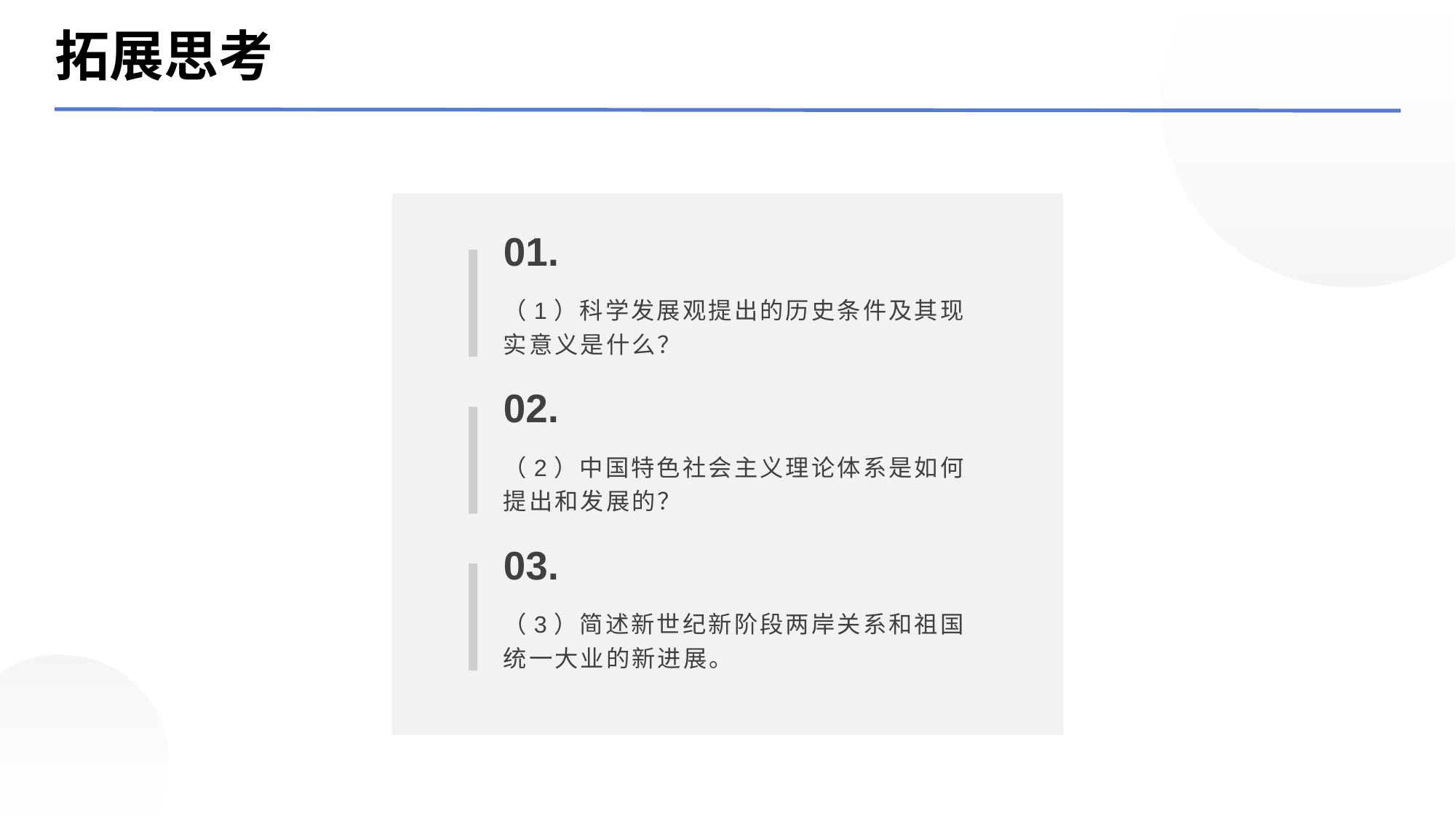

拓展思考

01.

（1）科学发展观提出的历史条件及其现实意义是什么？
02.

（2）中国特色社会主义理论体系是如何提出和发展的？
03.

（3）简述新世纪新阶段两岸关系和祖国统一大业的新进展。